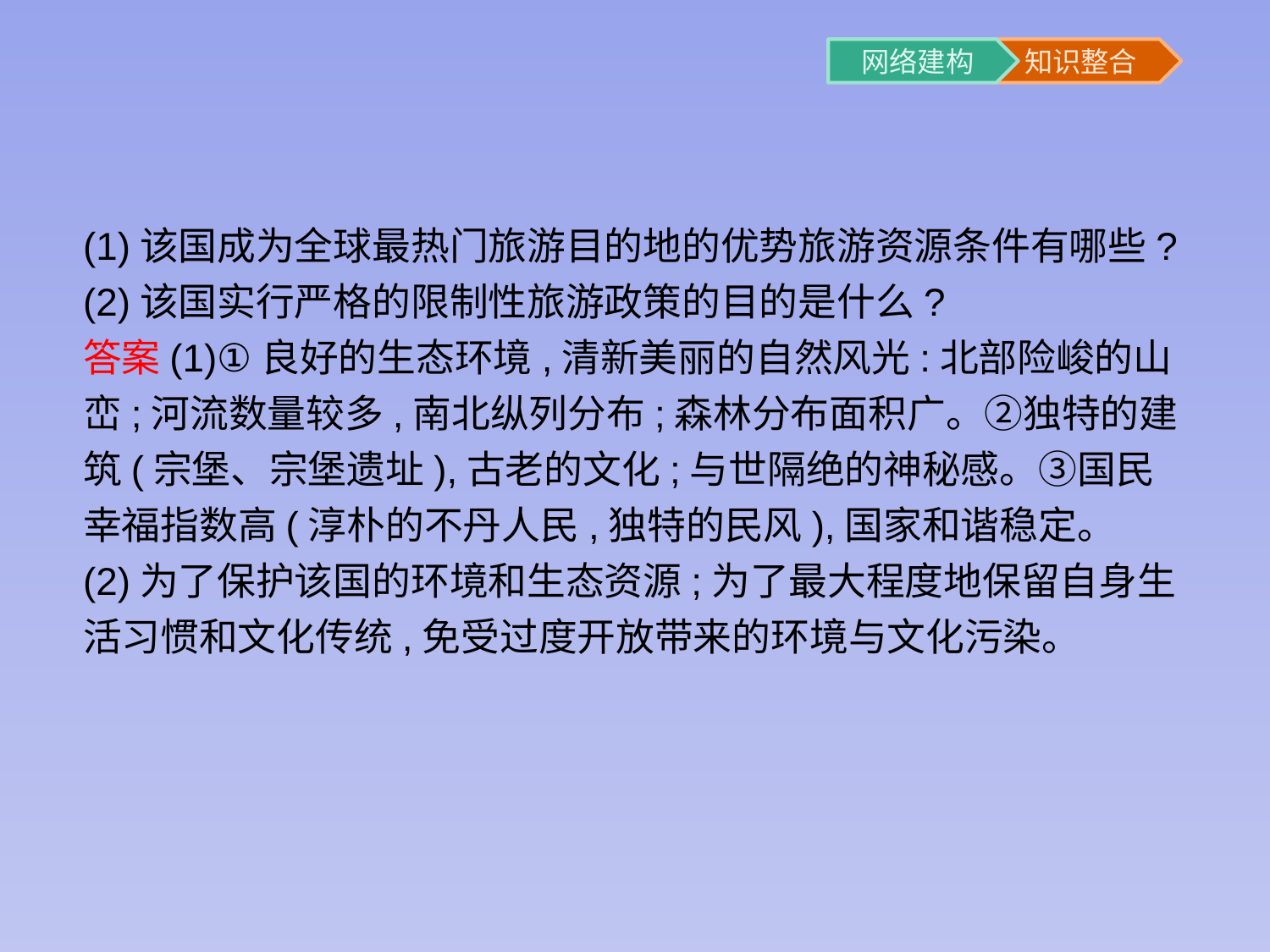

(1)该国成为全球最热门旅游目的地的优势旅游资源条件有哪些?
(2)该国实行严格的限制性旅游政策的目的是什么?
答案(1)①良好的生态环境,清新美丽的自然风光:北部险峻的山峦;河流数量较多,南北纵列分布;森林分布面积广。②独特的建筑(宗堡、宗堡遗址),古老的文化;与世隔绝的神秘感。③国民幸福指数高(淳朴的不丹人民,独特的民风),国家和谐稳定。
(2)为了保护该国的环境和生态资源;为了最大程度地保留自身生活习惯和文化传统,免受过度开放带来的环境与文化污染。